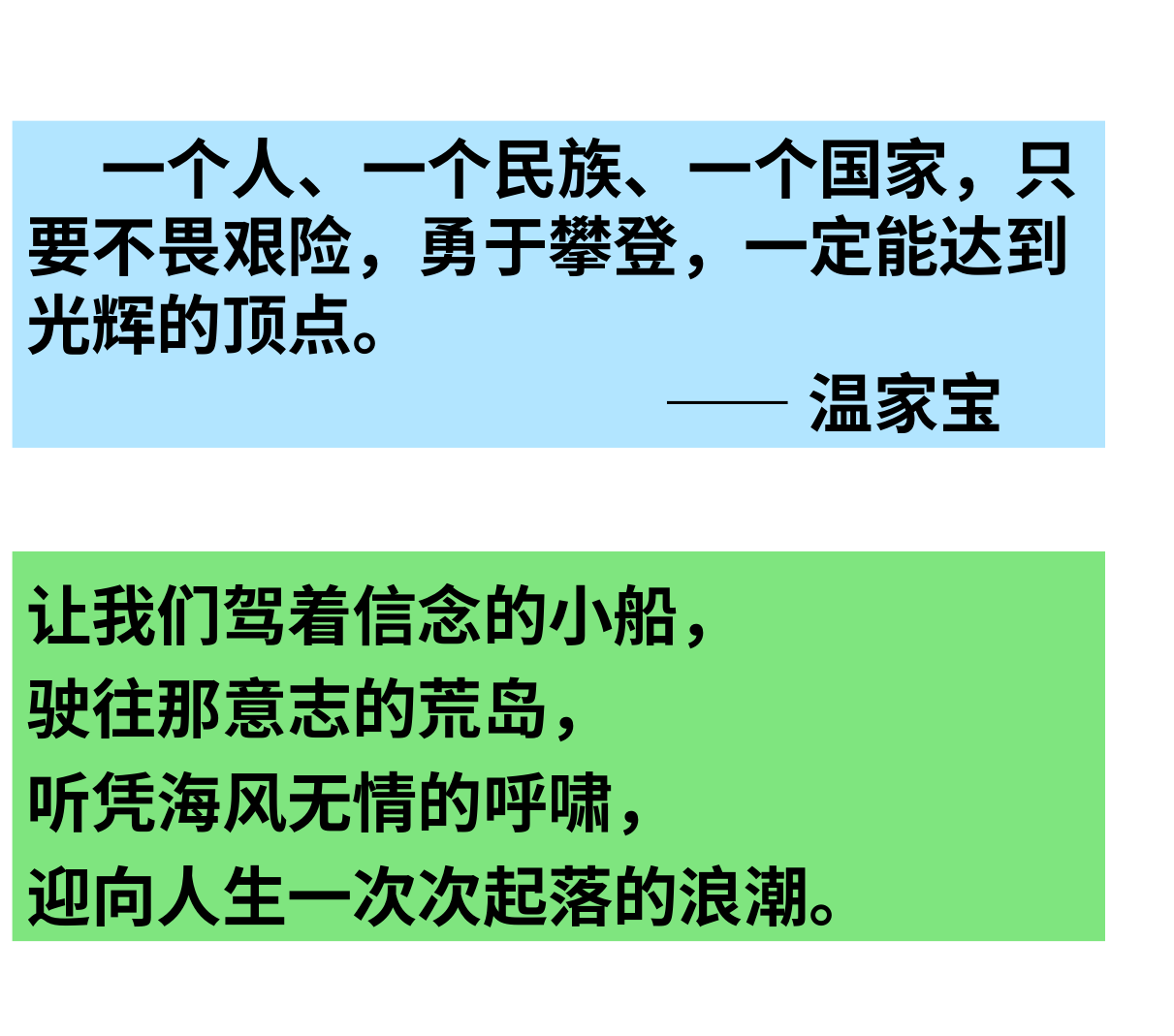

一个人、一个民族、一个国家，只要不畏艰险，勇于攀登，一定能达到光辉的顶点。
                                           ——温家宝
让我们驾着信念的小船，
驶往那意志的荒岛，
听凭海风无情的呼啸，
迎向人生一次次起落的浪潮。